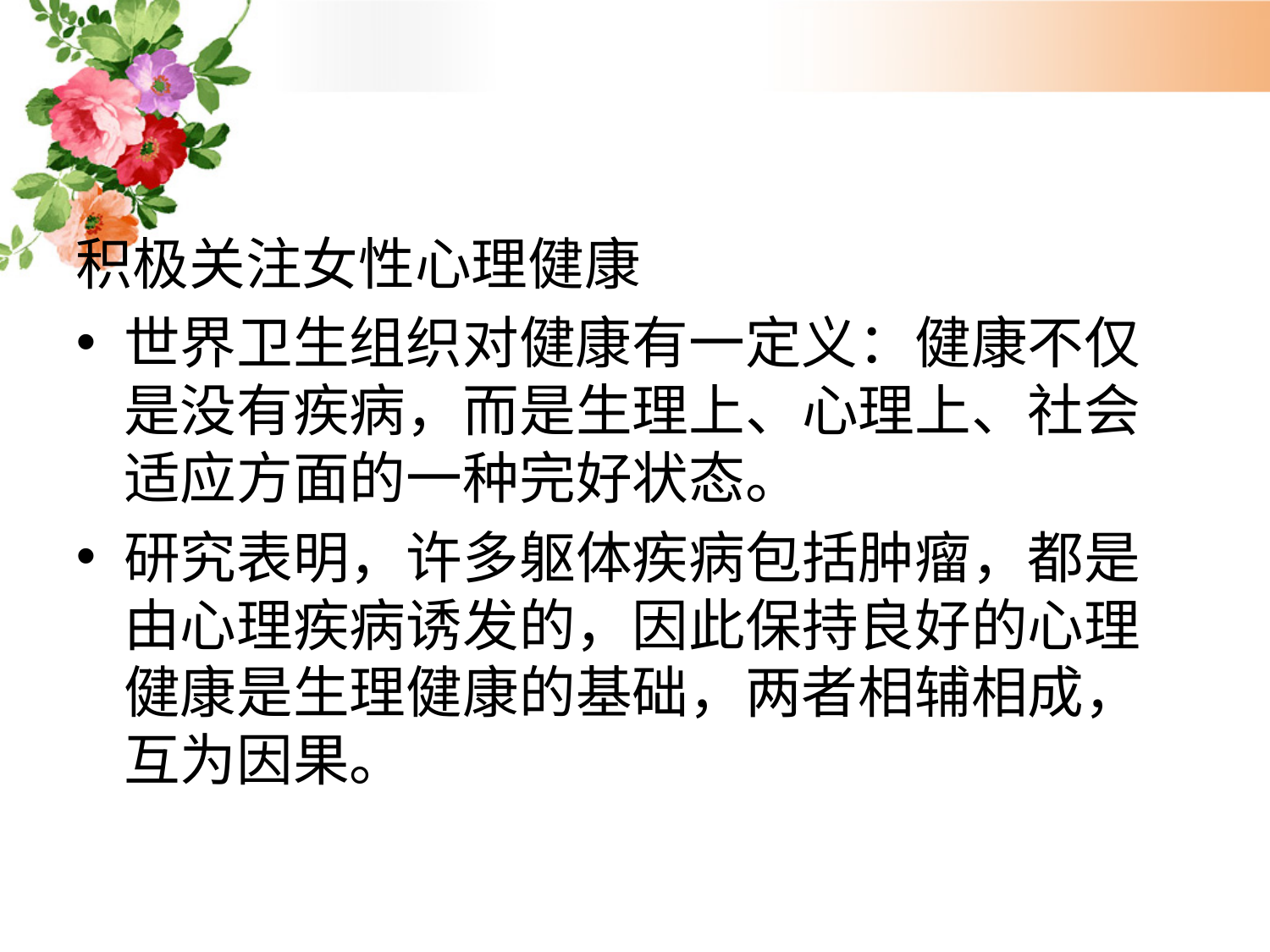

#
积极关注女性心理健康
世界卫生组织对健康有一定义：健康不仅是没有疾病，而是生理上、心理上、社会适应方面的一种完好状态。
研究表明，许多躯体疾病包括肿瘤，都是由心理疾病诱发的，因此保持良好的心理健康是生理健康的基础，两者相辅相成，互为因果。